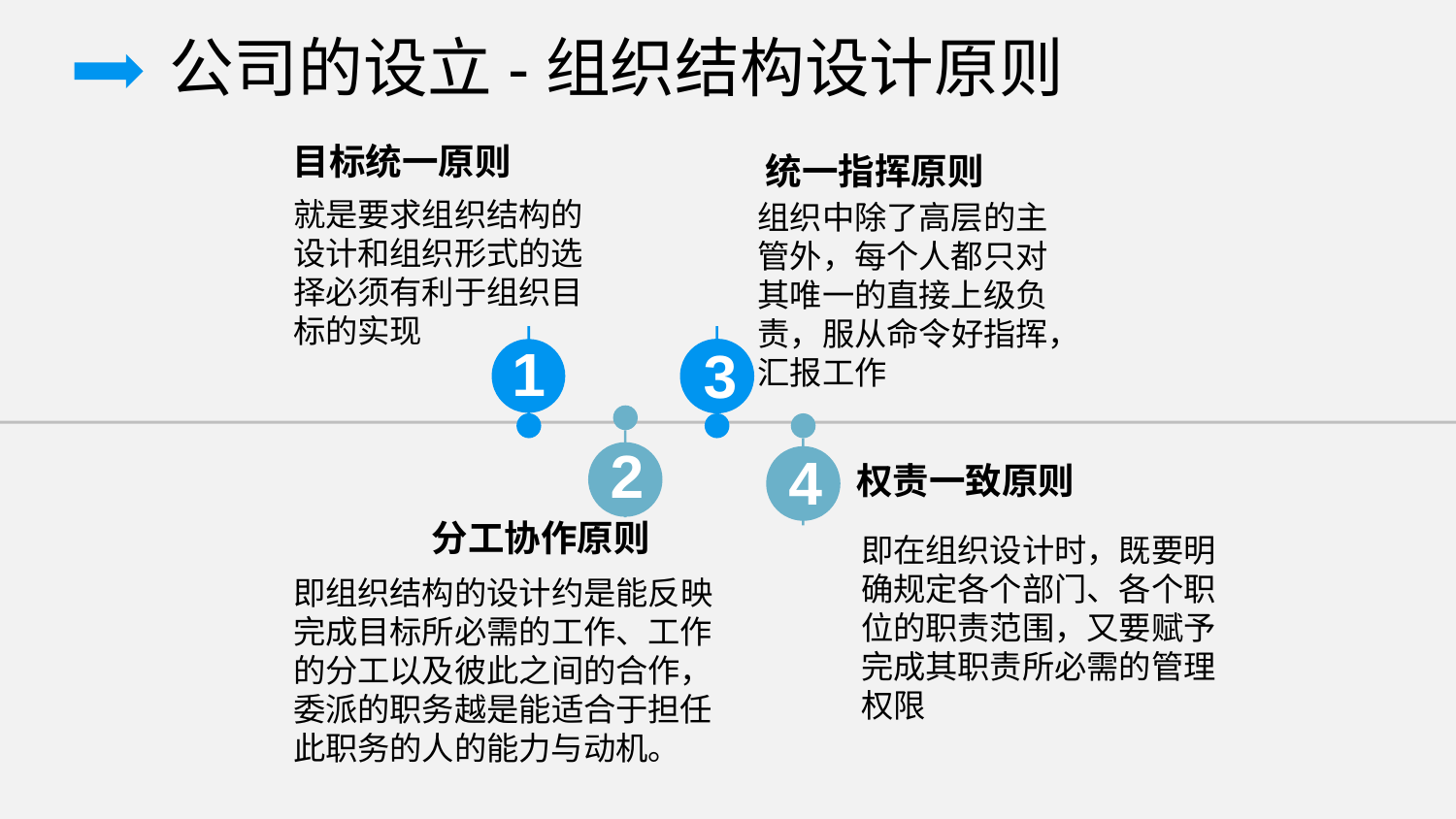

公司的设立-组织结构设计原则
目标统一原则
统一指挥原则
就是要求组织结构的设计和组织形式的选择必须有利于组织目标的实现
组织中除了高层的主管外，每个人都只对其唯一的直接上级负责，服从命令好指挥，汇报工作

1

3

2

4

权责一致原则
分工协作原则
即在组织设计时，既要明确规定各个部门、各个职位的职责范围，又要赋予完成其职责所必需的管理权限
即组织结构的设计约是能反映完成目标所必需的工作、工作的分工以及彼此之间的合作，委派的职务越是能适合于担任此职务的人的能力与动机。